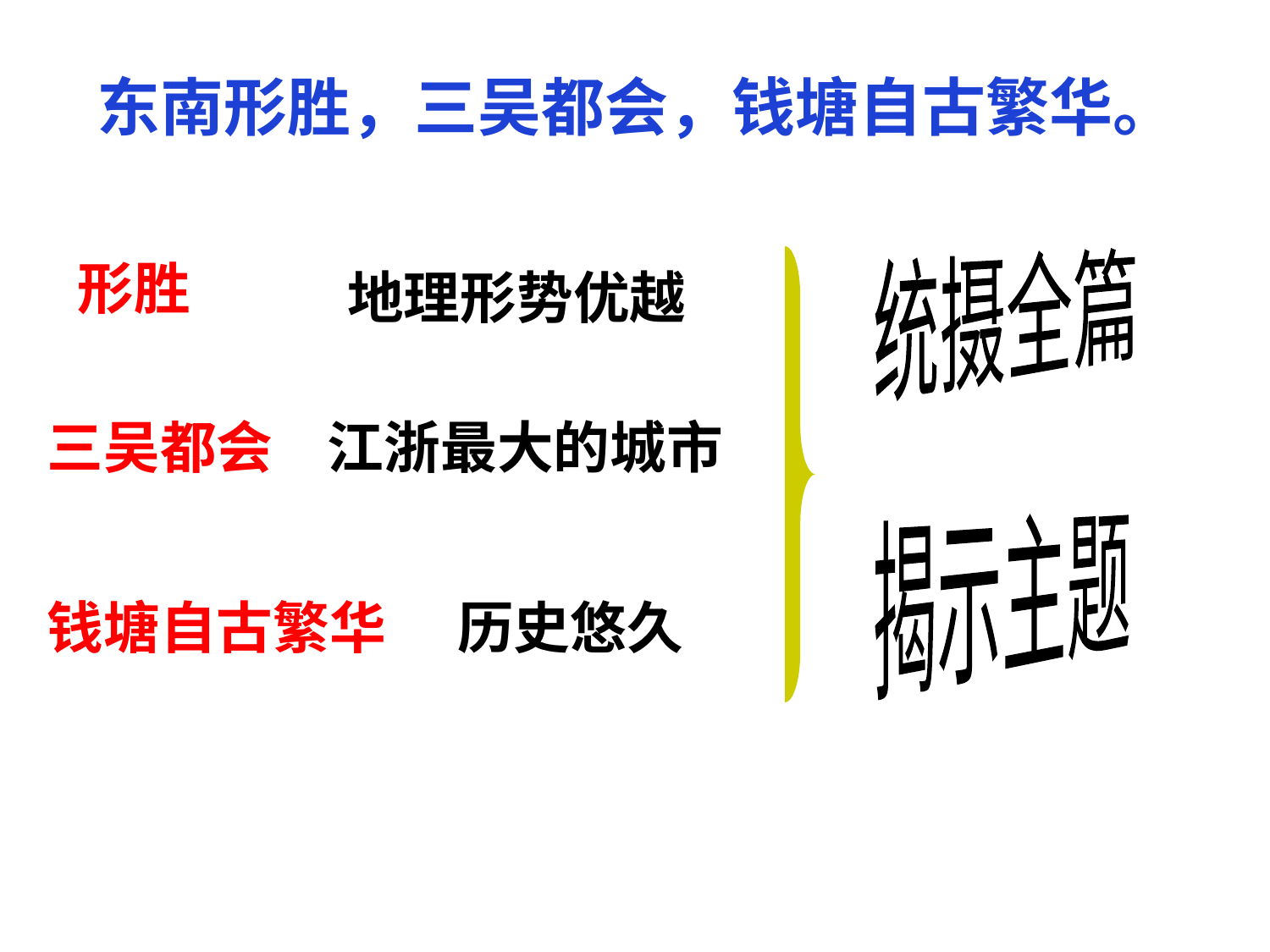

# 东南形胜，三吴都会，钱塘自古繁华。
形胜

统摄全篇
地理形势优越
三吴都会
江浙最大的城市
揭示主题
钱塘自古繁华
历史悠久